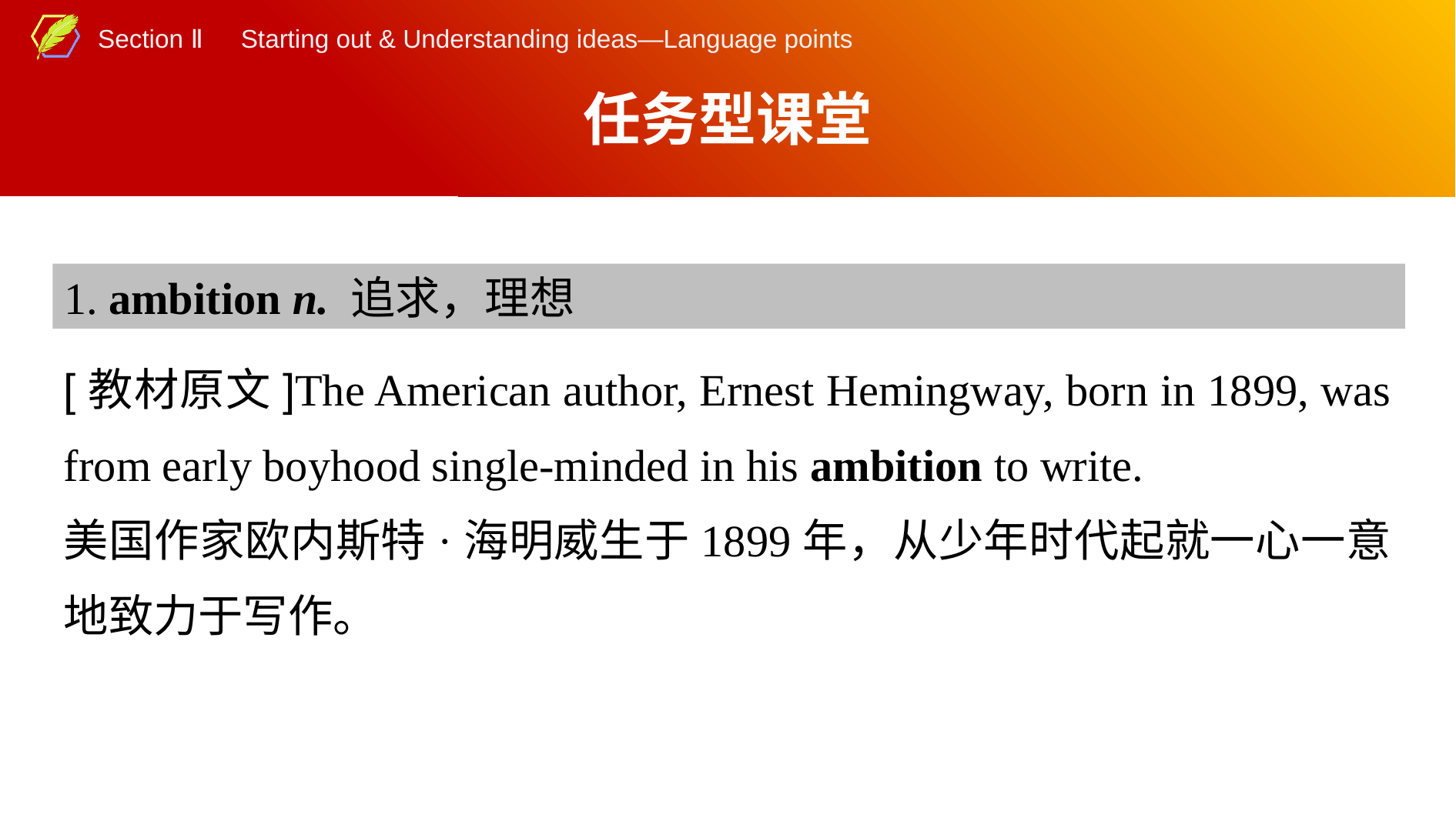

任务型课堂
1. ambition n. 追求，理想
[教材原文]The American author, Ernest Hemingway, born in 1899, was from early boyhood single-minded in his ambition to write.
美国作家欧内斯特·海明威生于1899年，从少年时代起就一心一意地致力于写作。